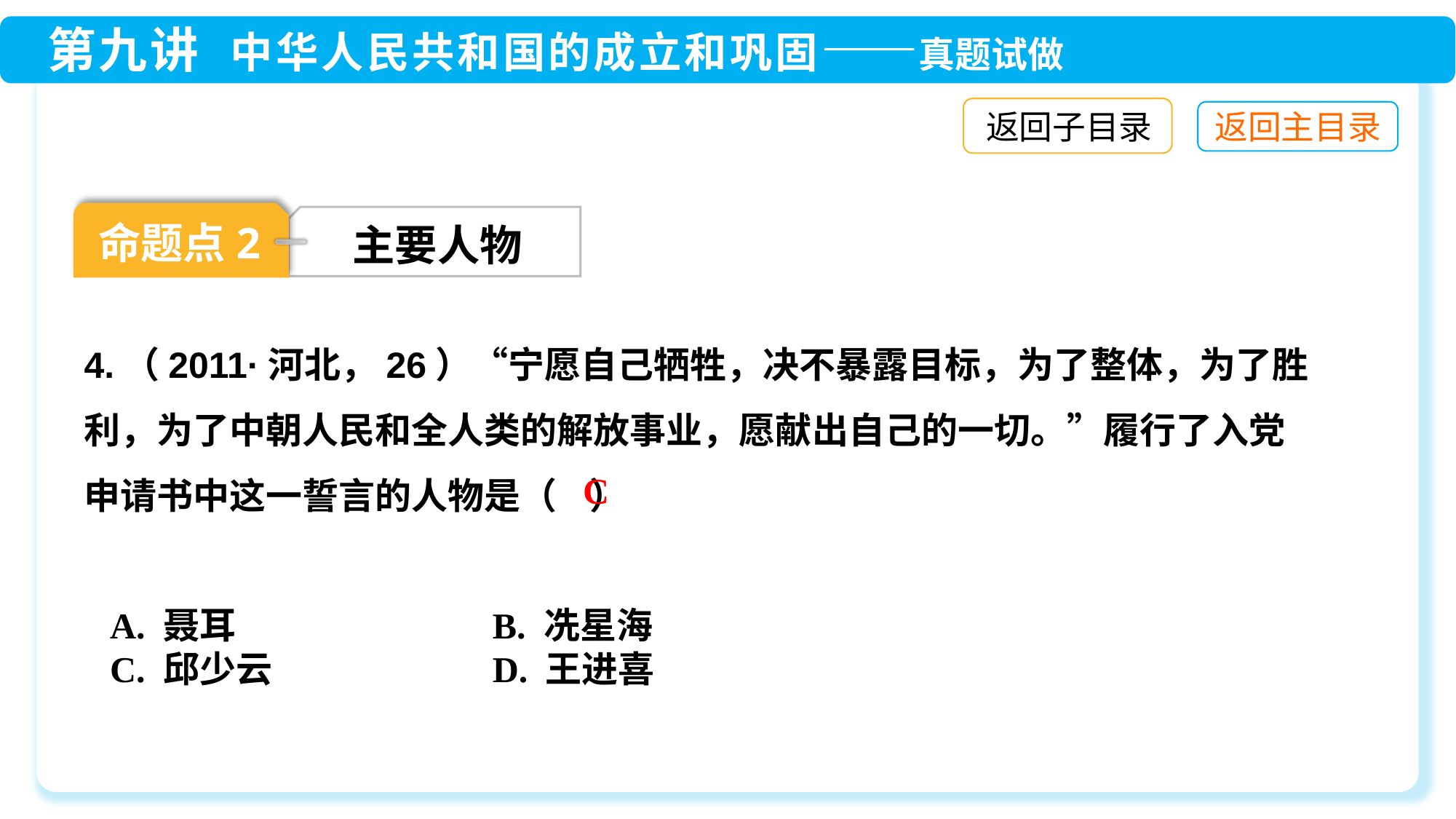

返回子目录

命题点2
主要人物

4.（2011·河北，26）“宁愿自己牺牲，决不暴露目标，为了整体，为了胜利，为了中朝人民和全人类的解放事业，愿献出自己的一切。”履行了入党申请书中这一誓言的人物是（    ）
C
A. 聂耳	                   B. 冼星海
C. 邱少云	                   D. 王进喜